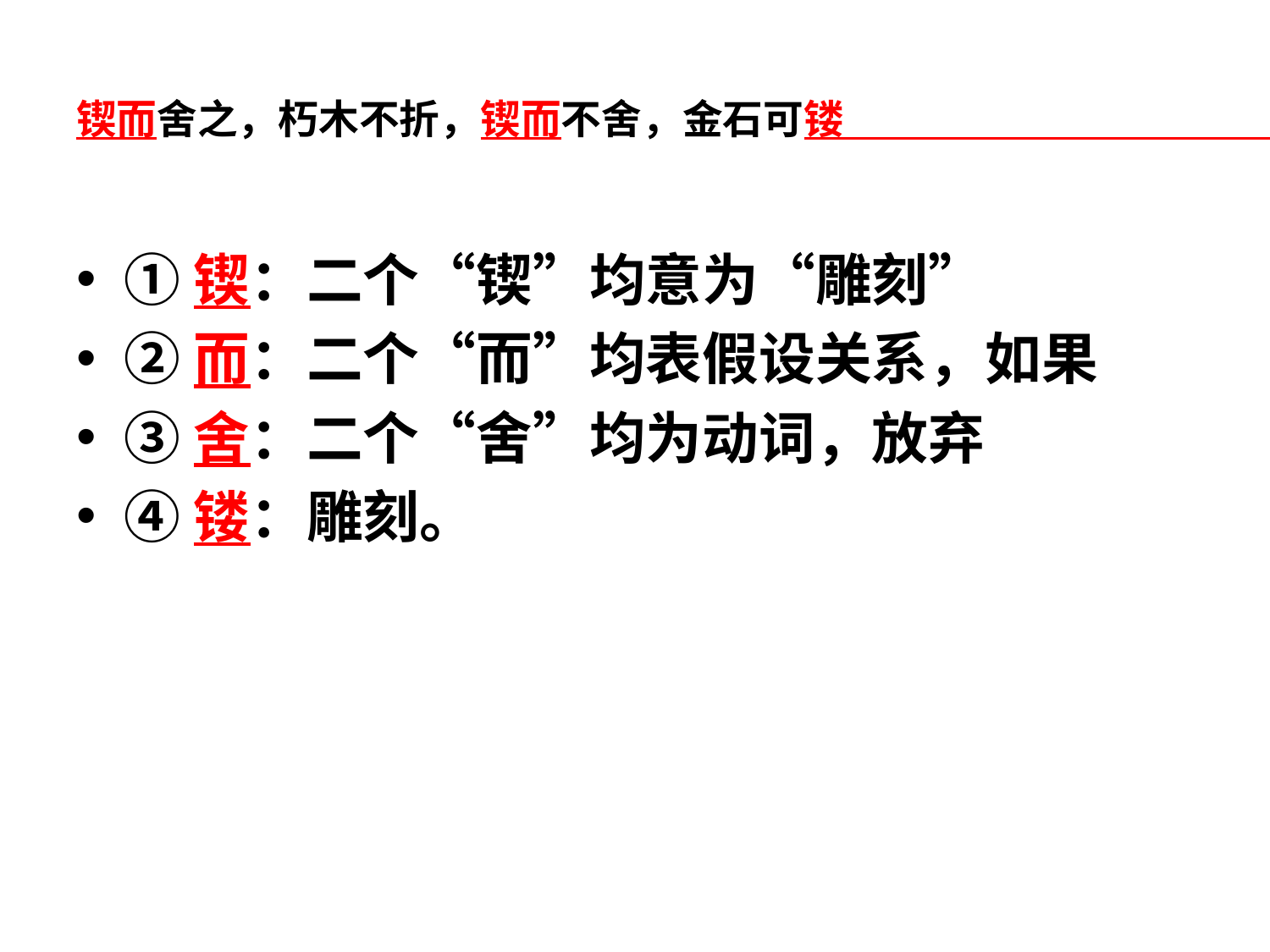

# 锲而舍之，朽木不折，锲而不舍，金石可镂
①锲：二个“锲”均意为“雕刻”
②而：二个“而”均表假设关系，如果
③舍：二个“舍”均为动词，放弃
④镂：雕刻。